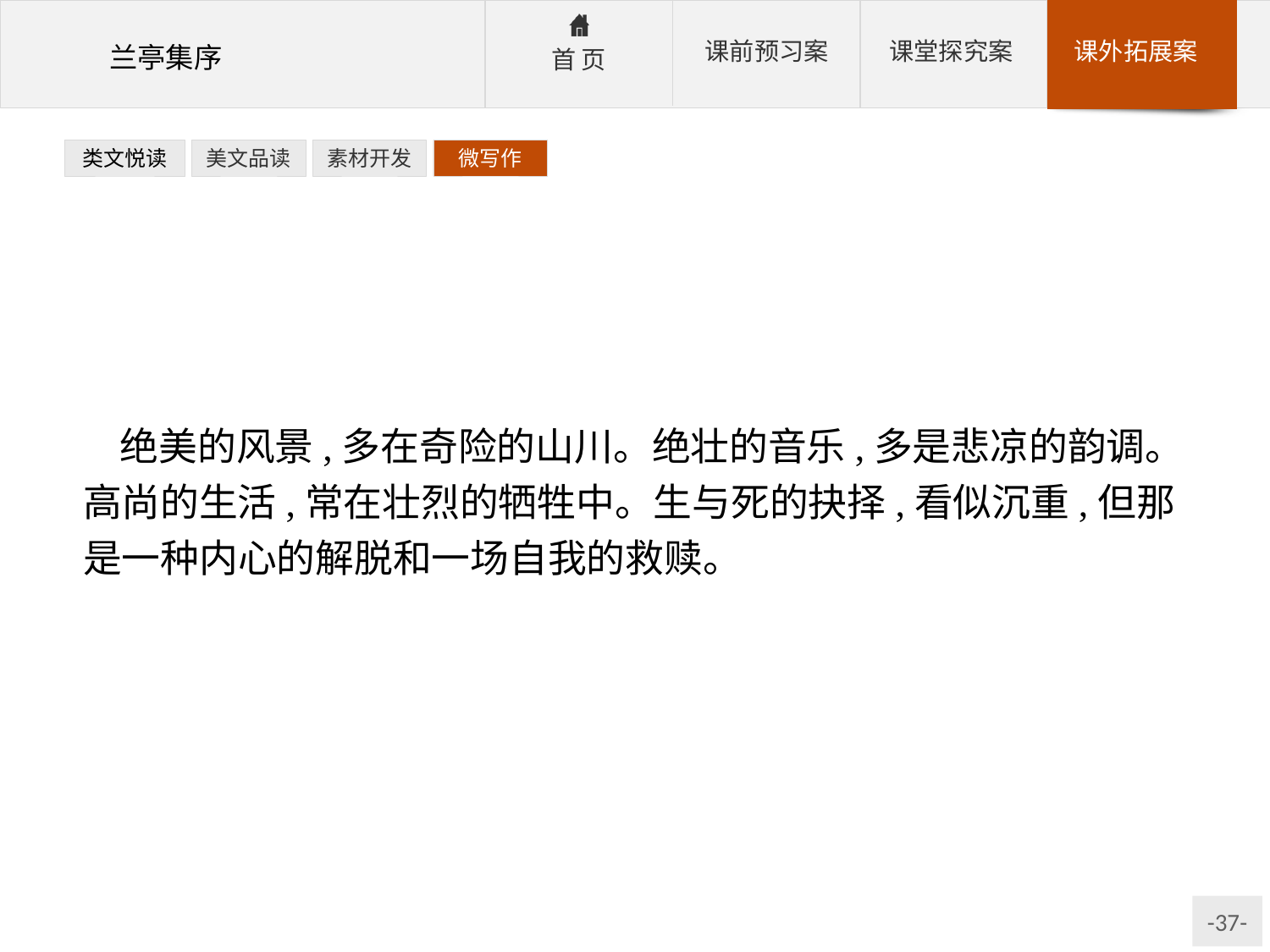

类文悦读
美文品读
素材开发
微写作
绝美的风景,多在奇险的山川。绝壮的音乐,多是悲凉的韵调。高尚的生活,常在壮烈的牺牲中。生与死的抉择,看似沉重,但那是一种内心的解脱和一场自我的救赎。